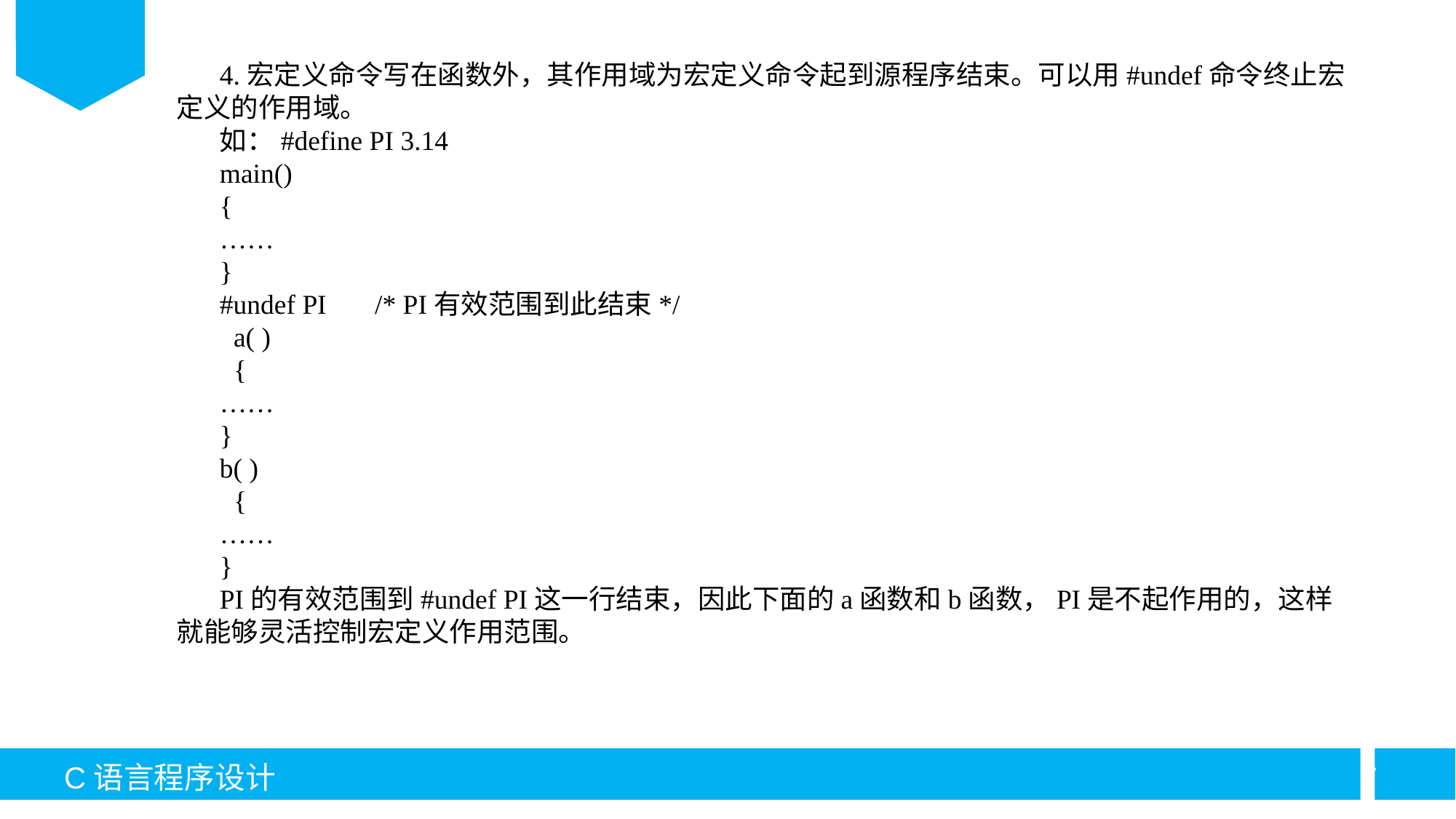

4.宏定义命令写在函数外，其作用域为宏定义命令起到源程序结束。可以用#undef命令终止宏定义的作用域。
如：#define PI 3.14
main()
{
……
}
#undef PI       /* PI有效范围到此结束*/
  a( )
  {
……
}
b( )
  {
……
}
PI的有效范围到#undef PI这一行结束，因此下面的a函数和b函数，PI是不起作用的，这样就能够灵活控制宏定义作用范围。